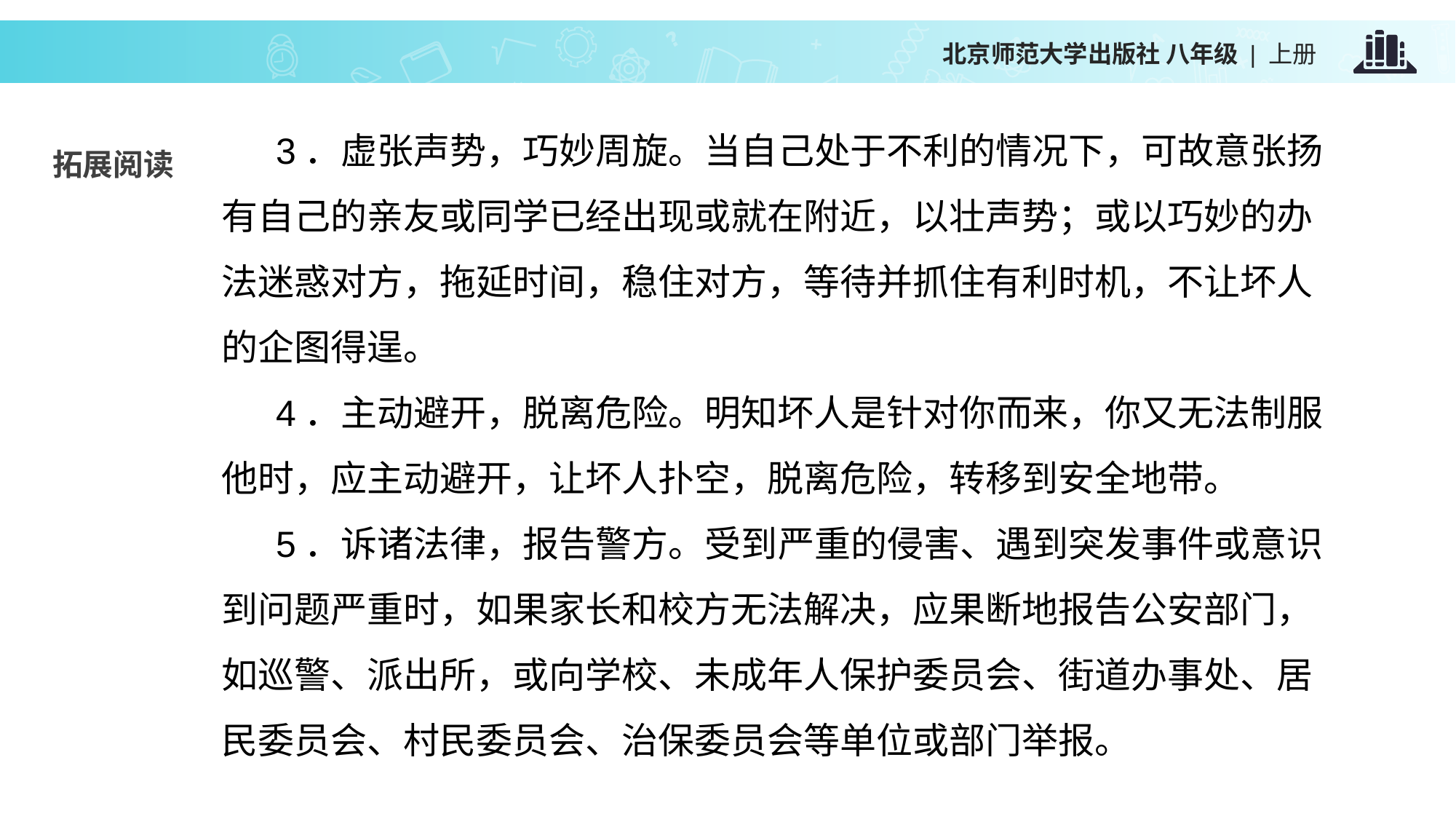

3．虚张声势，巧妙周旋。当自己处于不利的情况下，可故意张扬有自己的亲友或同学已经出现或就在附近，以壮声势；或以巧妙的办法迷惑对方，拖延时间，稳住对方，等待并抓住有利时机，不让坏人的企图得逞。
4．主动避开，脱离危险。明知坏人是针对你而来，你又无法制服他时，应主动避开，让坏人扑空，脱离危险，转移到安全地带。
5．诉诸法律，报告警方。受到严重的侵害、遇到突发事件或意识到问题严重时，如果家长和校方无法解决，应果断地报告公安部门，如巡警、派出所，或向学校、未成年人保护委员会、街道办事处、居民委员会、村民委员会、治保委员会等单位或部门举报。
拓展阅读